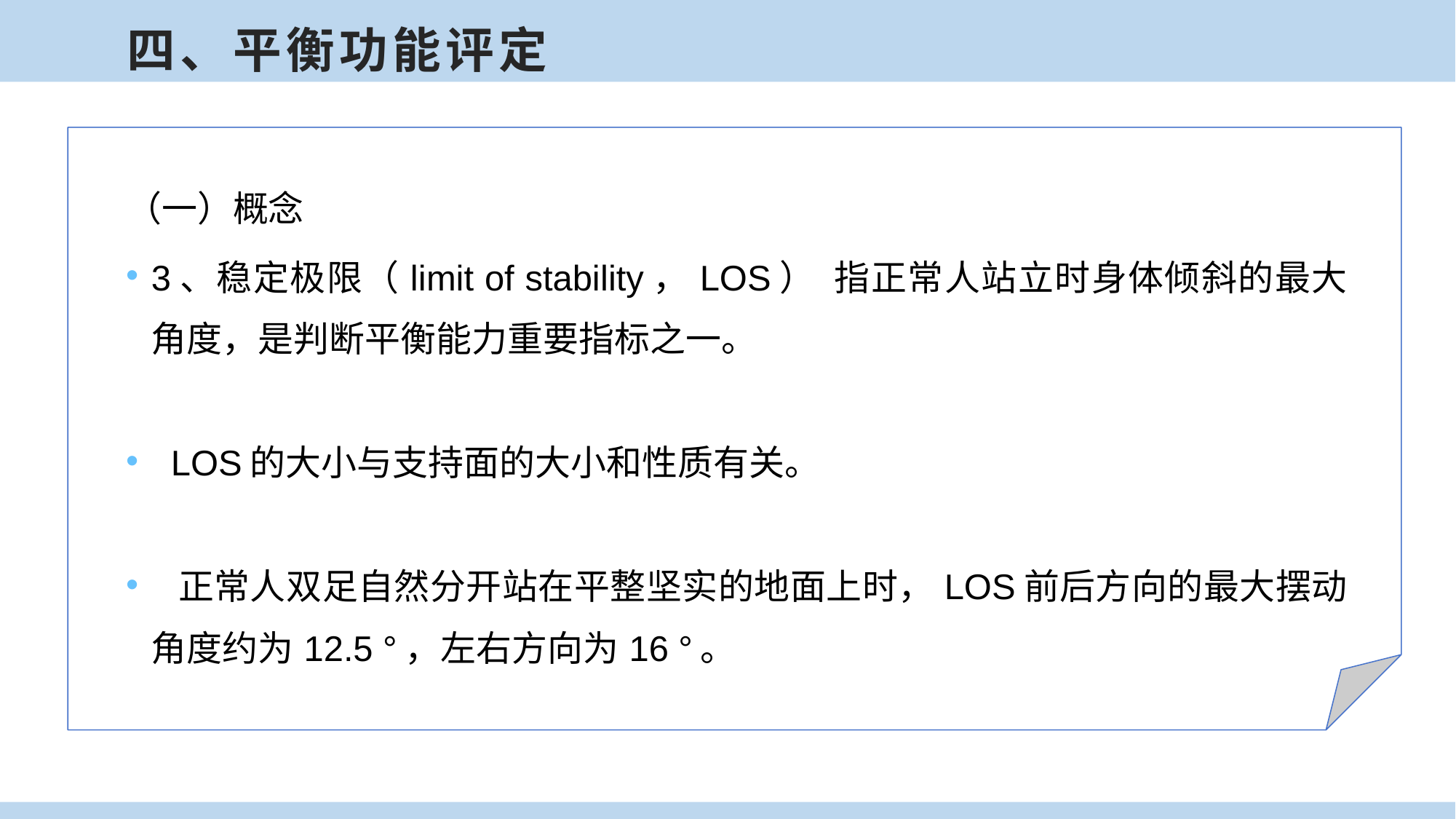

四、平衡功能评定

（一）概念
3、稳定极限（limit of stability，LOS）  指正常人站立时身体倾斜的最大角度，是判断平衡能力重要指标之一。

  LOS的大小与支持面的大小和性质有关。

  正常人双足自然分开站在平整坚实的地面上时，LOS前后方向的最大摆动角度约为12.5 °，左右方向为16 °。